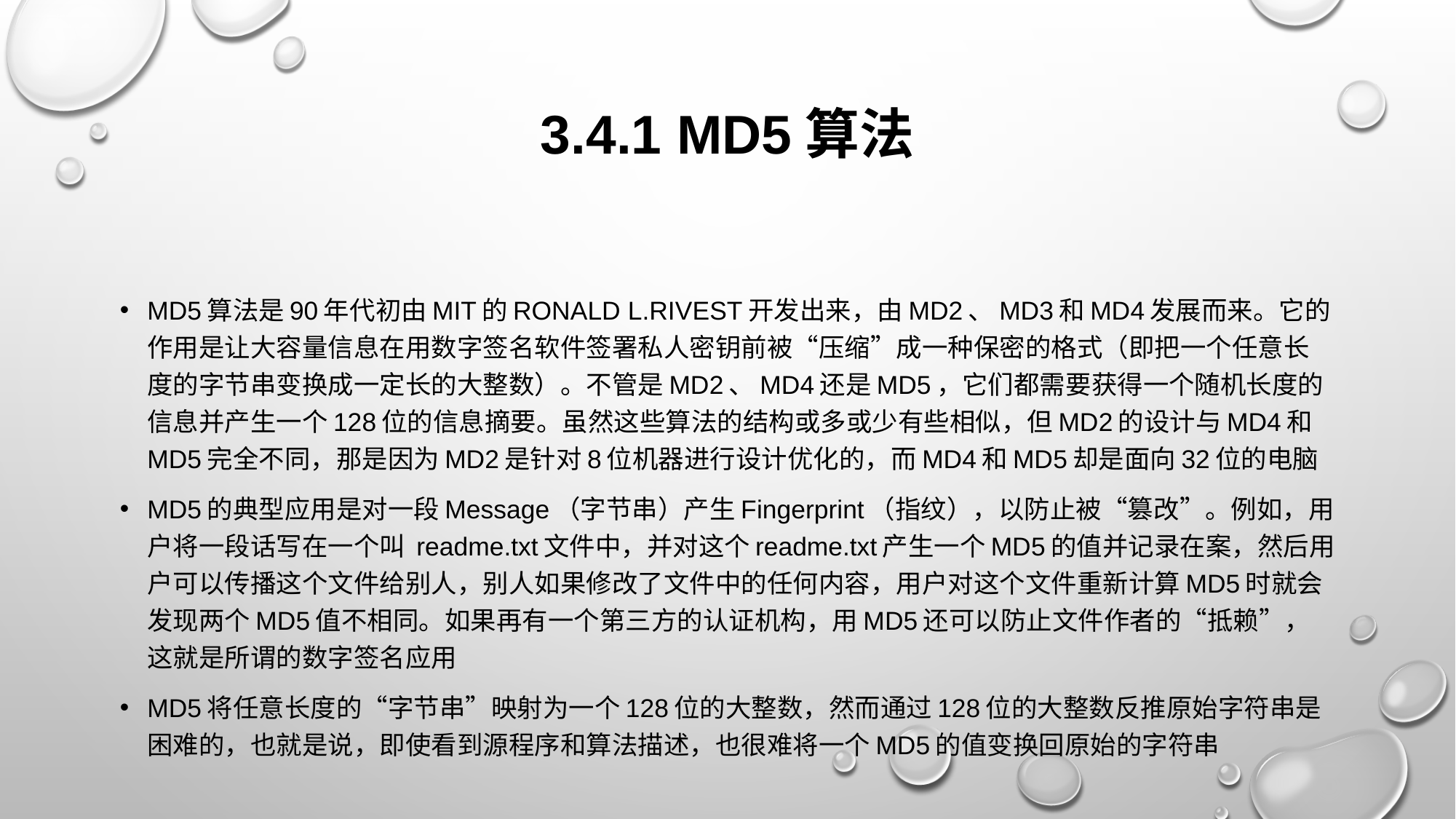

# 3.4.1 MD5算法
MD5算法是90年代初由MIT的Ronald L.Rivest开发出来，由MD2、MD3和MD4发展而来。它的作用是让大容量信息在用数字签名软件签署私人密钥前被“压缩”成一种保密的格式（即把一个任意长度的字节串变换成一定长的大整数）。不管是MD2、MD4还是MD5，它们都需要获得一个随机长度的信息并产生一个128位的信息摘要。虽然这些算法的结构或多或少有些相似，但MD2的设计与MD4和MD5完全不同，那是因为MD2是针对8位机器进行设计优化的，而MD4和MD5却是面向32位的电脑
MD5的典型应用是对一段Message（字节串）产生fingerprint（指纹），以防止被“篡改”。例如，用户将一段话写在一个叫 readme.txt文件中，并对这个readme.txt产生一个MD5的值并记录在案，然后用户可以传播这个文件给别人，别人如果修改了文件中的任何内容，用户对这个文件重新计算MD5时就会发现两个MD5值不相同。如果再有一个第三方的认证机构，用MD5还可以防止文件作者的“抵赖”，这就是所谓的数字签名应用
MD5将任意长度的“字节串”映射为一个128位的大整数，然而通过128位的大整数反推原始字符串是困难的，也就是说，即使看到源程序和算法描述，也很难将一个MD5的值变换回原始的字符串